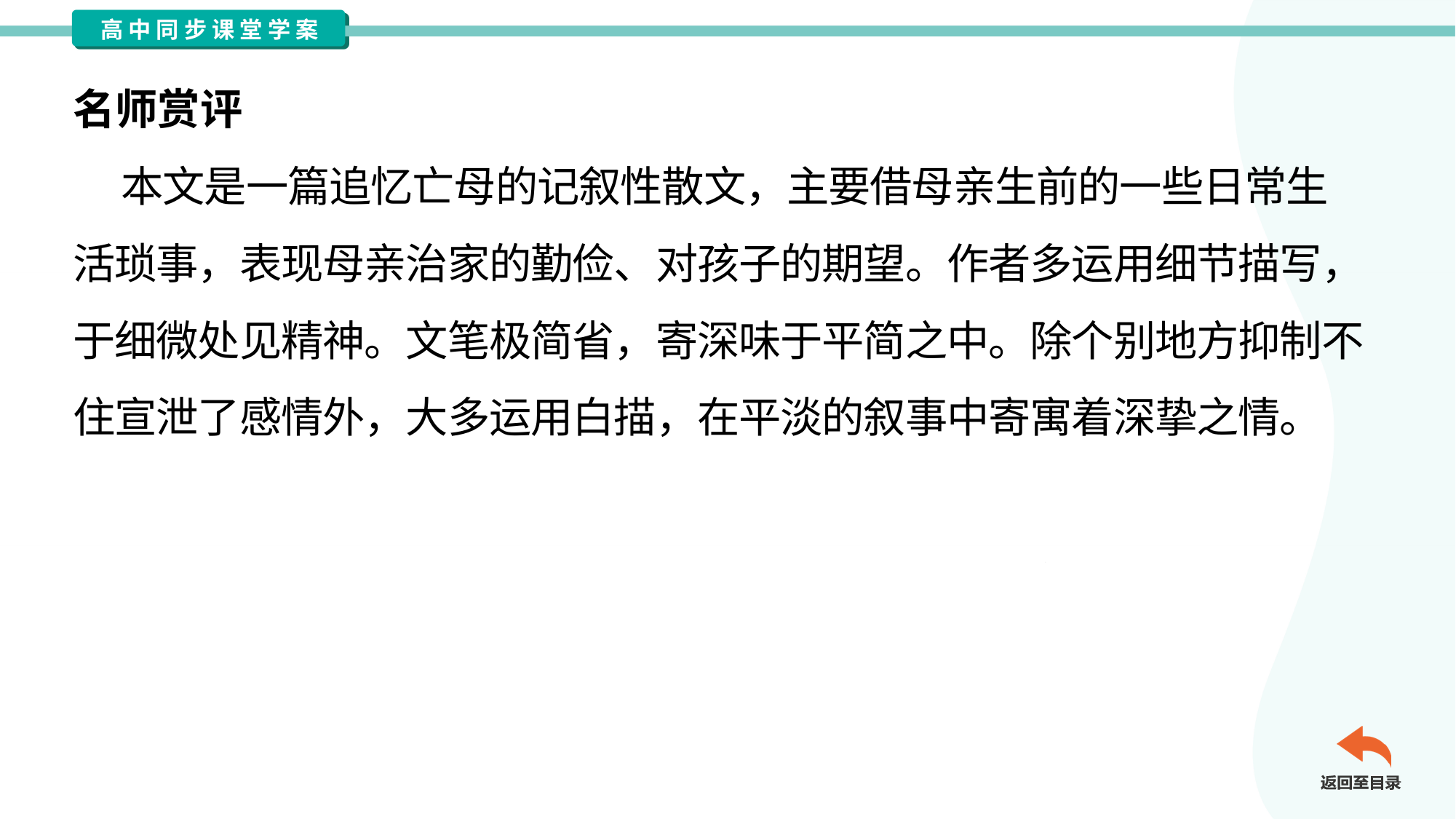

名师赏评
    本文是一篇追忆亡母的记叙性散文，主要借母亲生前的一些日常生
活琐事，表现母亲治家的勤俭、对孩子的期望。作者多运用细节描写，
于细微处见精神。文笔极简省，寄深味于平简之中。除个别地方抑制不
住宣泄了感情外，大多运用白描，在平淡的叙事中寄寓着深挚之情。